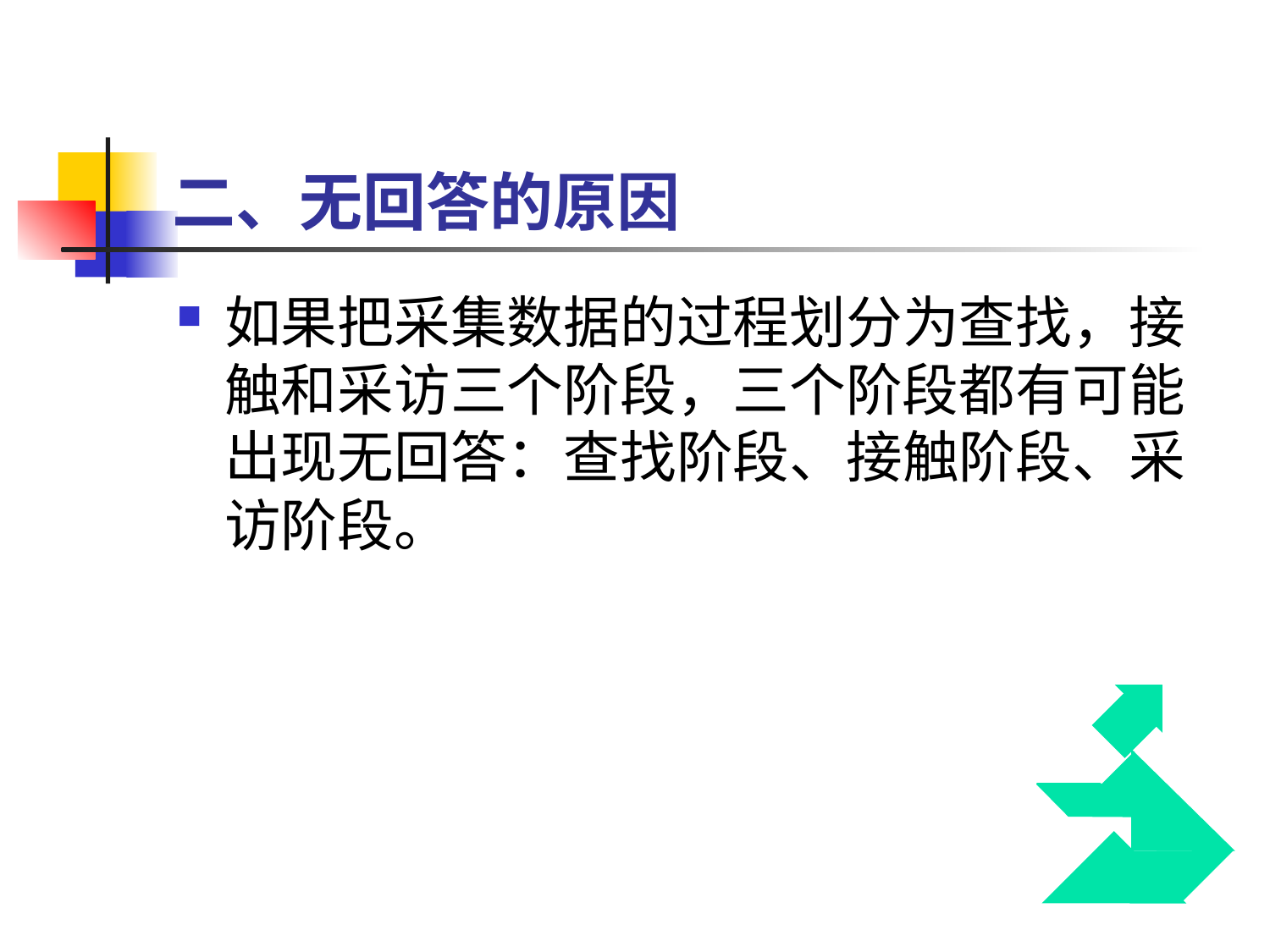

# 二、无回答的原因
如果把采集数据的过程划分为查找，接触和采访三个阶段，三个阶段都有可能出现无回答：查找阶段、接触阶段、采访阶段。